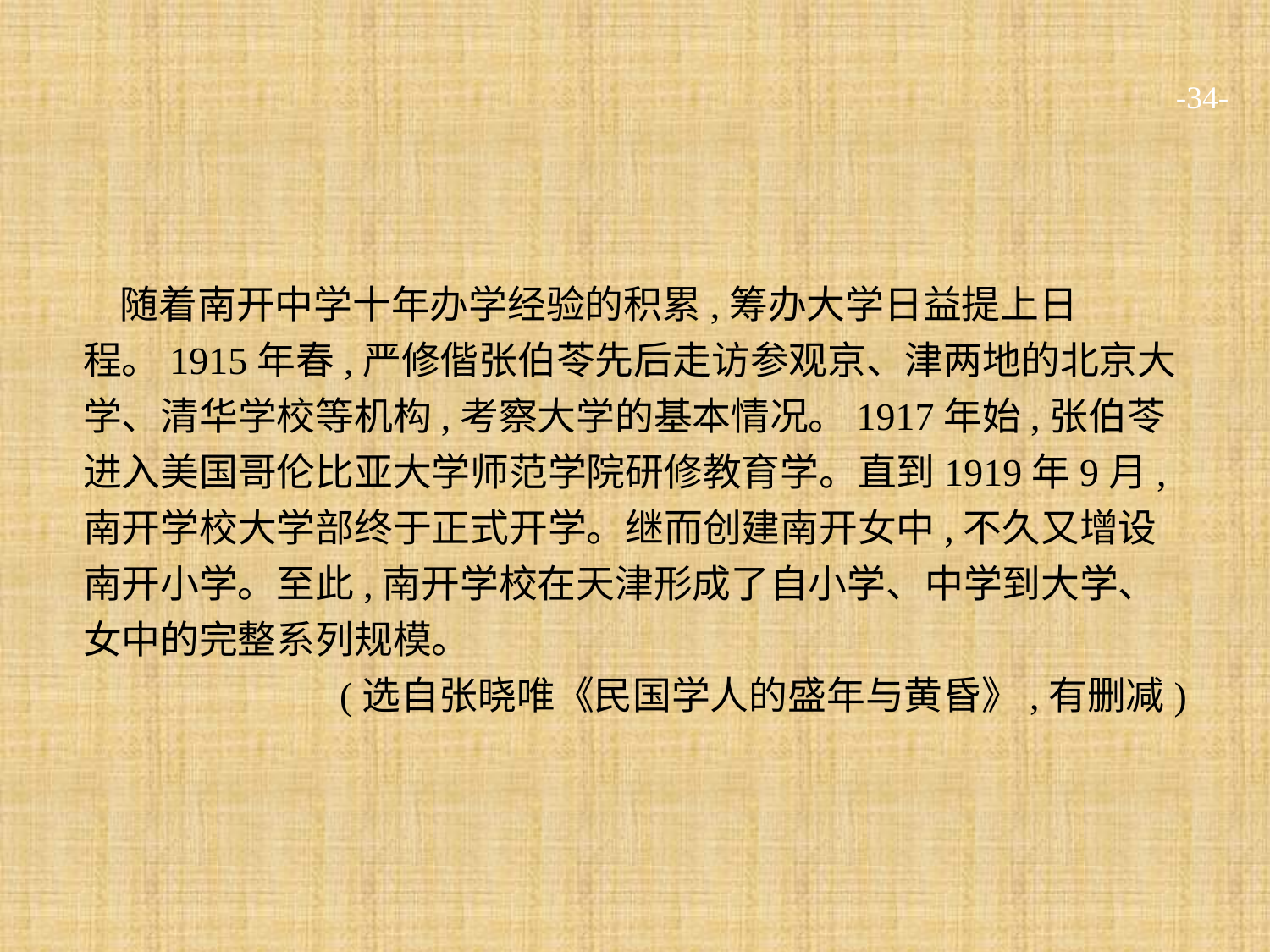

-34-
随着南开中学十年办学经验的积累,筹办大学日益提上日程。1915年春,严修偕张伯苓先后走访参观京、津两地的北京大学、清华学校等机构,考察大学的基本情况。1917年始,张伯苓进入美国哥伦比亚大学师范学院研修教育学。直到1919年9月,南开学校大学部终于正式开学。继而创建南开女中,不久又增设南开小学。至此,南开学校在天津形成了自小学、中学到大学、女中的完整系列规模。
(选自张晓唯《民国学人的盛年与黄昏》,有删减)